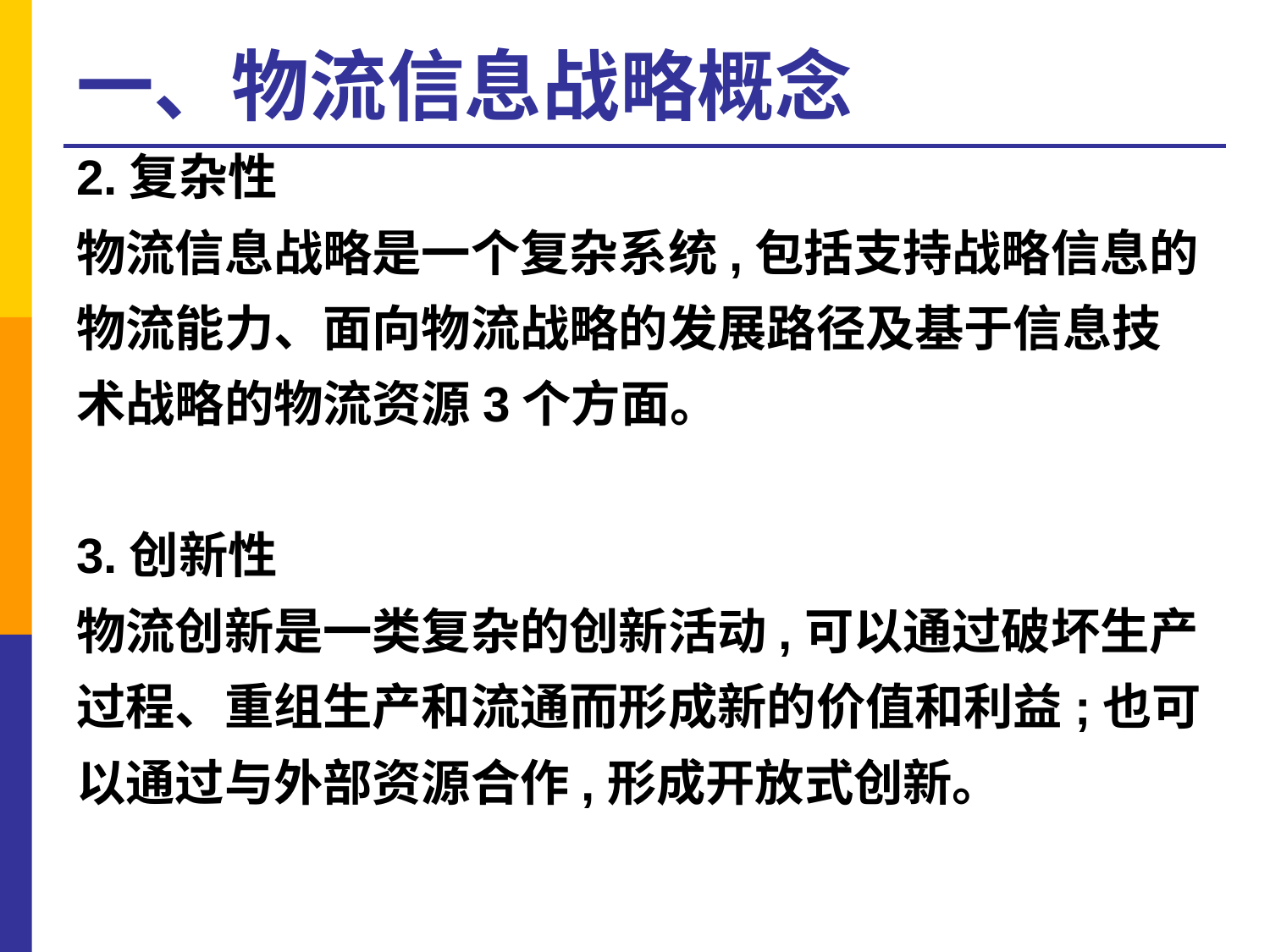

# 一、物流信息战略概念
2.复杂性
物流信息战略是一个复杂系统,包括支持战略信息的
物流能力、面向物流战略的发展路径及基于信息技
术战略的物流资源3个方面。

3.创新性
物流创新是一类复杂的创新活动,可以通过破坏生产
过程、重组生产和流通而形成新的价值和利益;也可
以通过与外部资源合作,形成开放式创新。